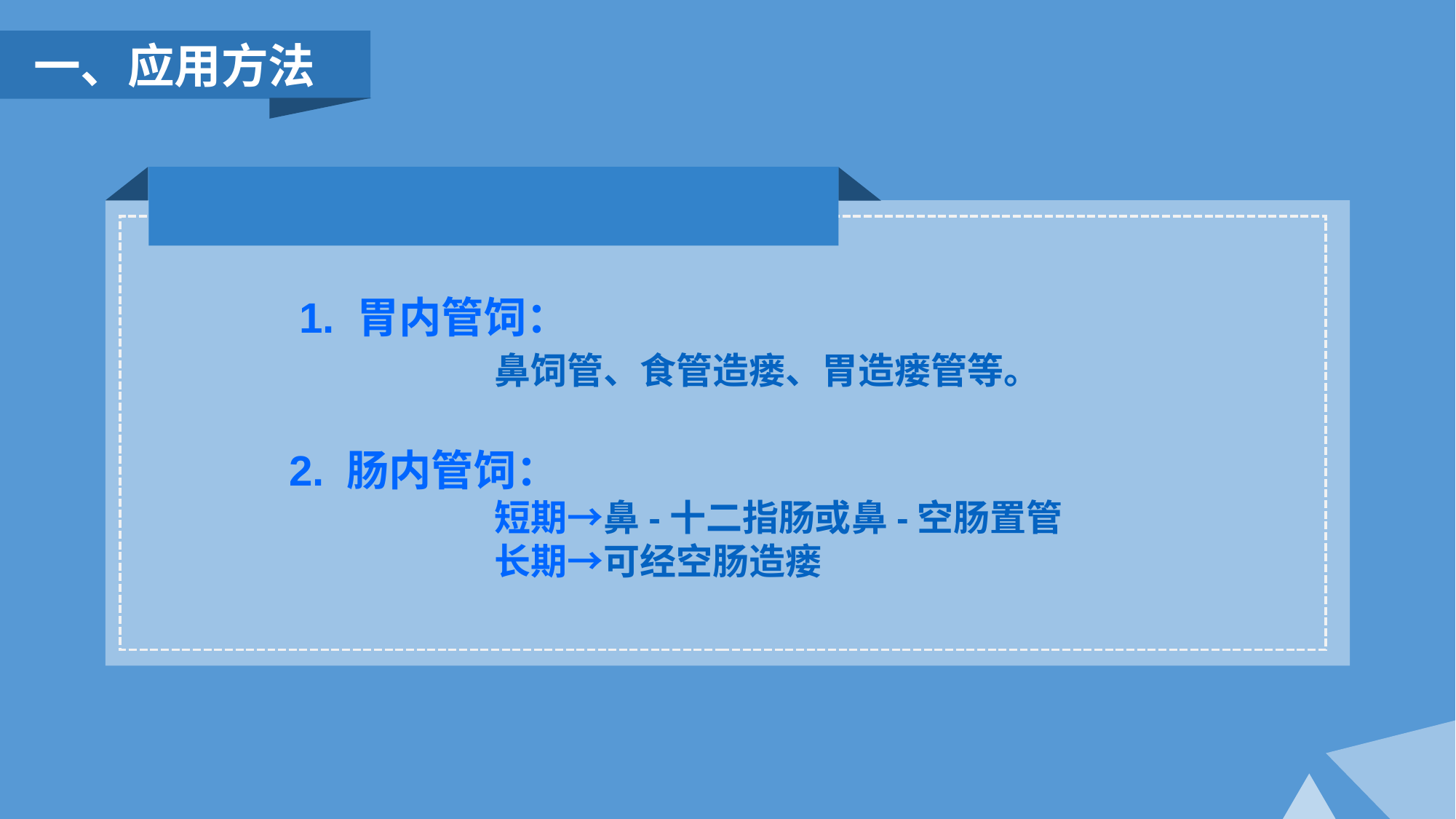

一、应用方法

 1. 胃内管饲：
                        鼻饲管、食管造瘘、胃造瘘管等。

2. 肠内管饲：
                        短期→鼻-十二指肠或鼻-空肠置管
                        长期→可经空肠造瘘